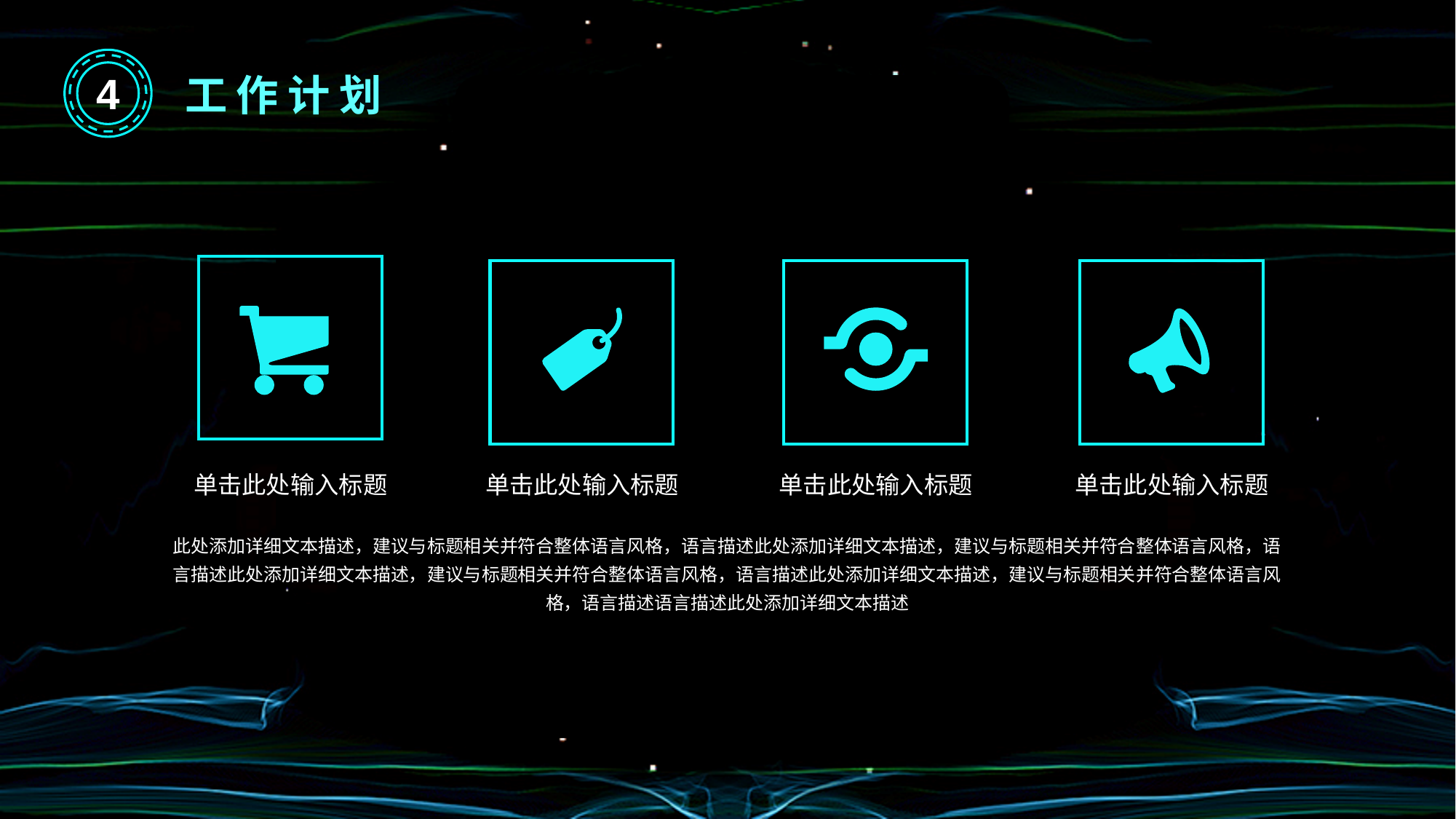

4
工作计划

单击此处输入标题
单击此处输入标题
单击此处输入标题
单击此处输入标题
此处添加详细文本描述，建议与标题相关并符合整体语言风格，语言描述此处添加详细文本描述，建议与标题相关并符合整体语言风格，语言描述此处添加详细文本描述，建议与标题相关并符合整体语言风格，语言描述此处添加详细文本描述，建议与标题相关并符合整体语言风格，语言描述语言描述此处添加详细文本描述